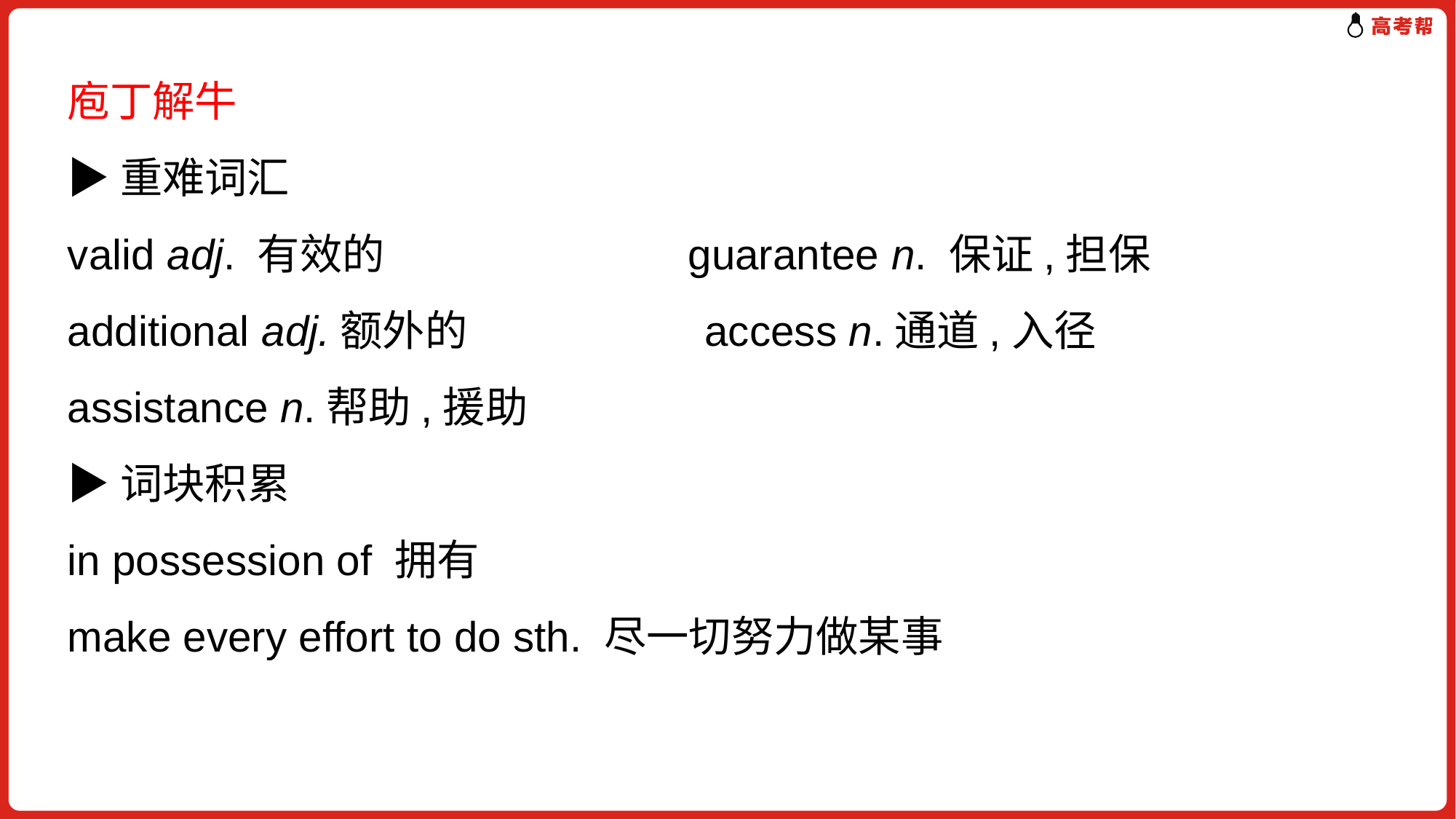

庖丁解牛
▶重难词汇
valid adj. 有效的                               guarantee n. 保证,担保
additional adj.额外的                        access n.通道,入径
assistance n.帮助,援助
▶词块积累
in possession of 拥有
make every effort to do sth. 尽一切努力做某事